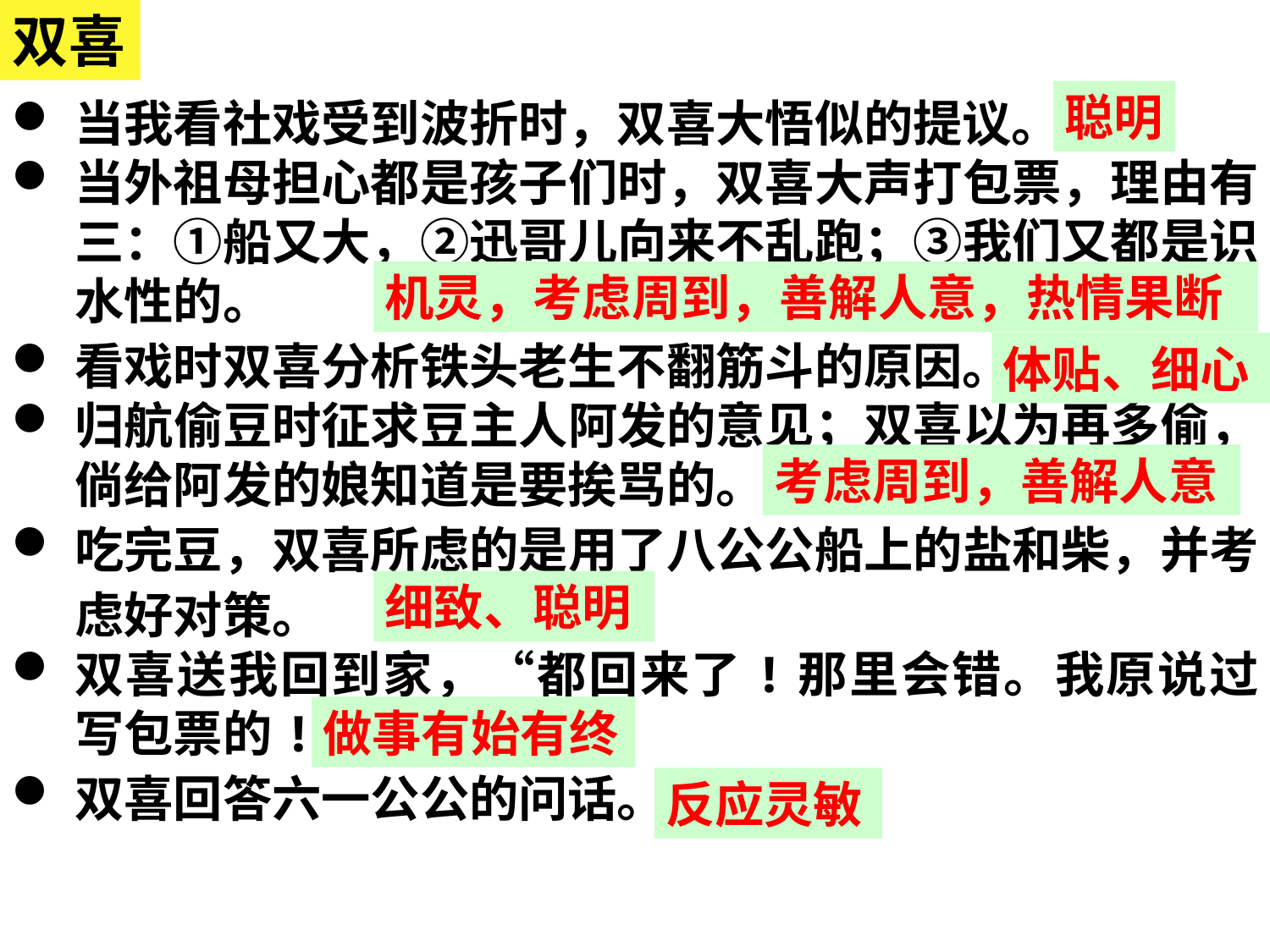

双喜
当我看社戏受到波折时，双喜大悟似的提议。
当外祖母担心都是孩子们时，双喜大声打包票，理由有三：①船又大，②迅哥儿向来不乱跑；③我们又都是识水性的。
看戏时双喜分析铁头老生不翻筋斗的原因。
归航偷豆时征求豆主人阿发的意见；双喜以为再多偷，倘给阿发的娘知道是要挨骂的。
吃完豆，双喜所虑的是用了八公公船上的盐和柴，并考虑好对策。
双喜送我回到家，“都回来了!那里会错。我原说过写包票的!”
双喜回答六一公公的问话。
聪明
机灵，考虑周到，善解人意，热情果断
体贴、细心
考虑周到，善解人意
细致、聪明
做事有始有终
反应灵敏